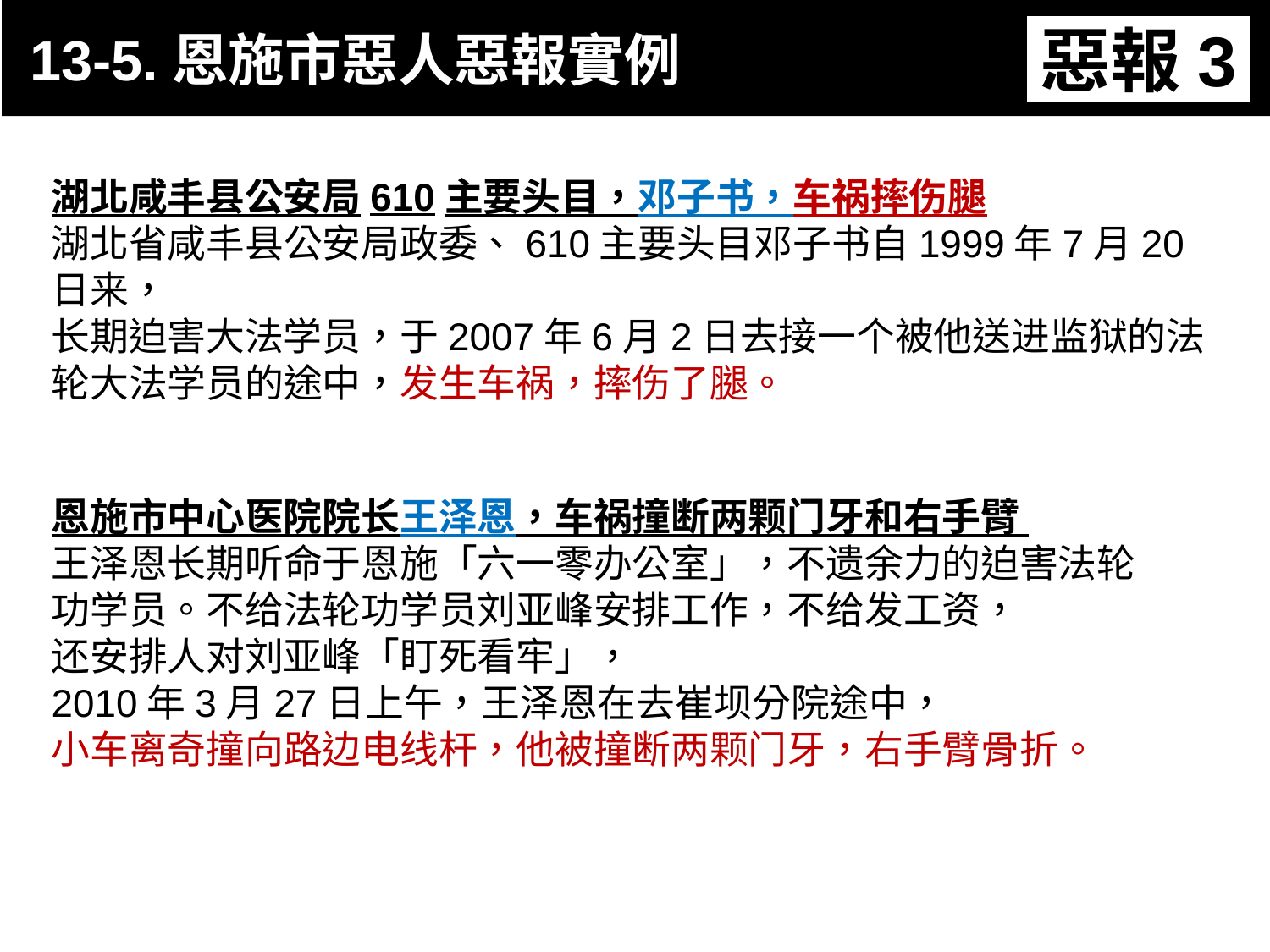

13-5.恩施市惡人惡報實例
惡報3
11-3. 恩施市官員惡報實例
湖北咸丰县公安局610主要头目，邓子书，车祸摔伤腿
湖北省咸丰县公安局政委、610主要头目邓子书自1999年7月20日来，
长期迫害大法学员，于2007年6月2日去接一个被他送进监狱的法轮大法学员的途中，发生车祸，摔伤了腿。
恩施市中心医院院长王泽恩，车祸撞断两颗门牙和右手臂
王泽恩长期听命于恩施「六一零办公室」，不遗余力的迫害法轮功学员。不给法轮功学员刘亚峰安排工作，不给发工资，
还安排人对刘亚峰「盯死看牢」，
2010年3月27日上午，王泽恩在去崔坝分院途中，
小车离奇撞向路边电线杆，他被撞断两颗门牙，右手臂骨折。